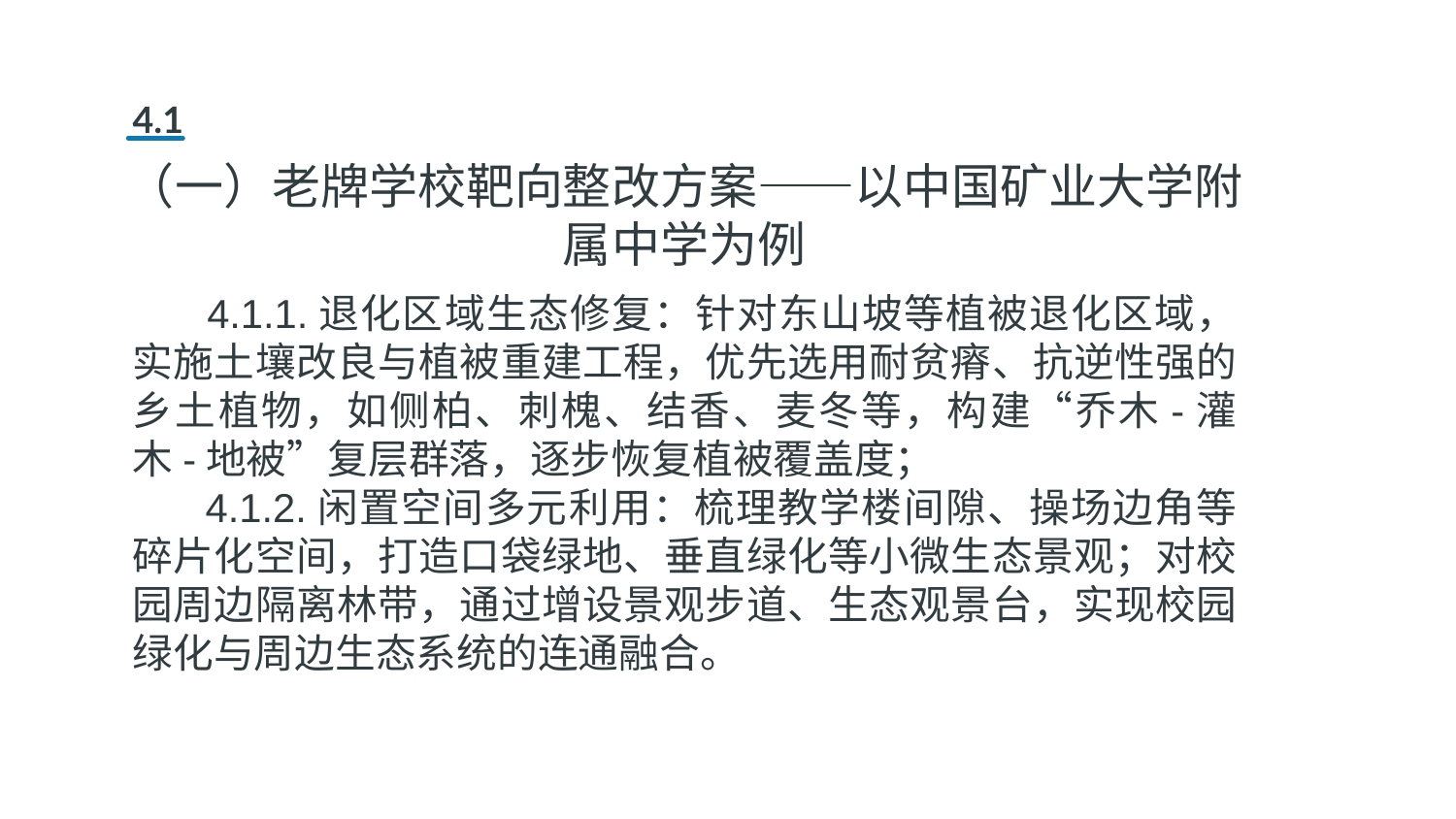

4.1
（一）老牌学校靶向整改方案——以中国矿业大学附属中学为例
      4.1.1.退化区域生态修复：针对东山坡等植被退化区域，实施土壤改良与植被重建工程，优先选用耐贫瘠、抗逆性强的乡土植物，如侧柏、刺槐、结香、麦冬等，构建“乔木-灌木-地被”复层群落，逐步恢复植被覆盖度；
4.1.2.闲置空间多元利用：梳理教学楼间隙、操场边角等碎片化空间，打造口袋绿地、垂直绿化等小微生态景观；对校园周边隔离林带，通过增设景观步道、生态观景台，实现校园绿化与周边生态系统的连通融合。